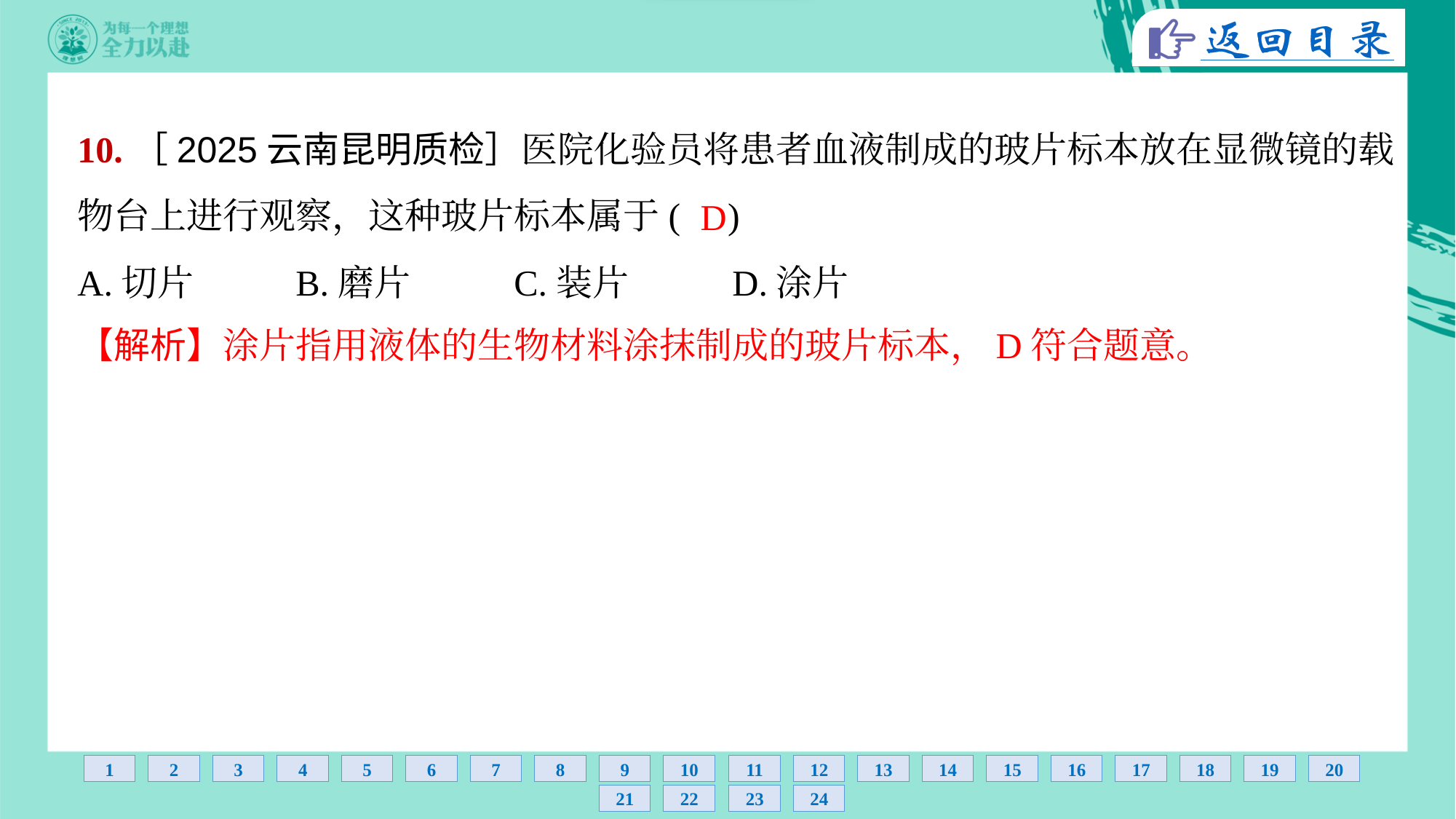

10.［2025云南昆明质检］医院化验员将患者血液制成的玻片标本放在显微镜的载
物台上进行观察，这种玻片标本属于(     )
D
A.切片	B.磨片	C.装片	D.涂片
【解析】涂片指用液体的生物材料涂抹制成的玻片标本，D符合题意。